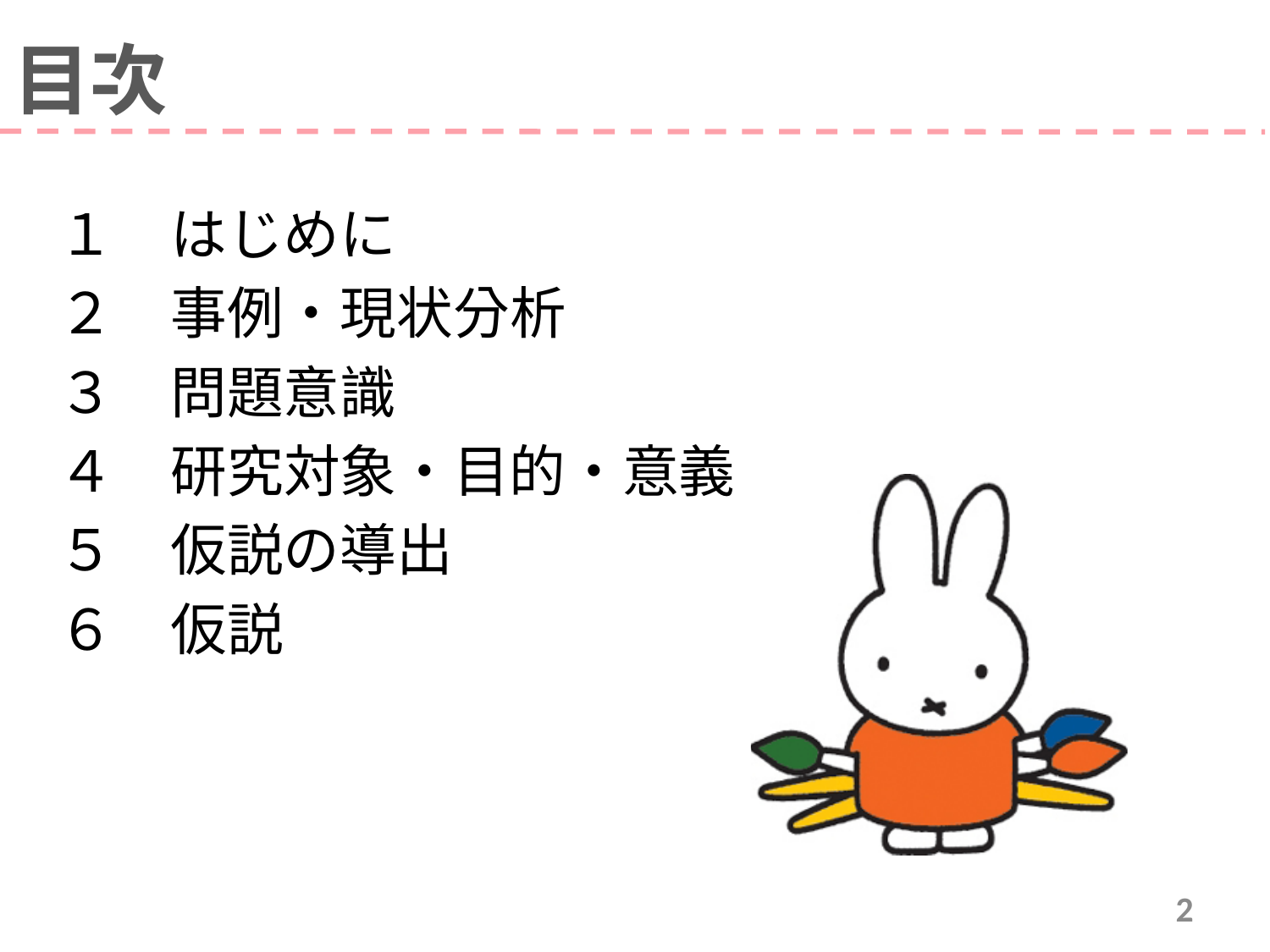

目次
１　はじめに
２　事例・現状分析
３　問題意識
４　研究対象・目的・意義
５　仮説の導出
６　仮説

2